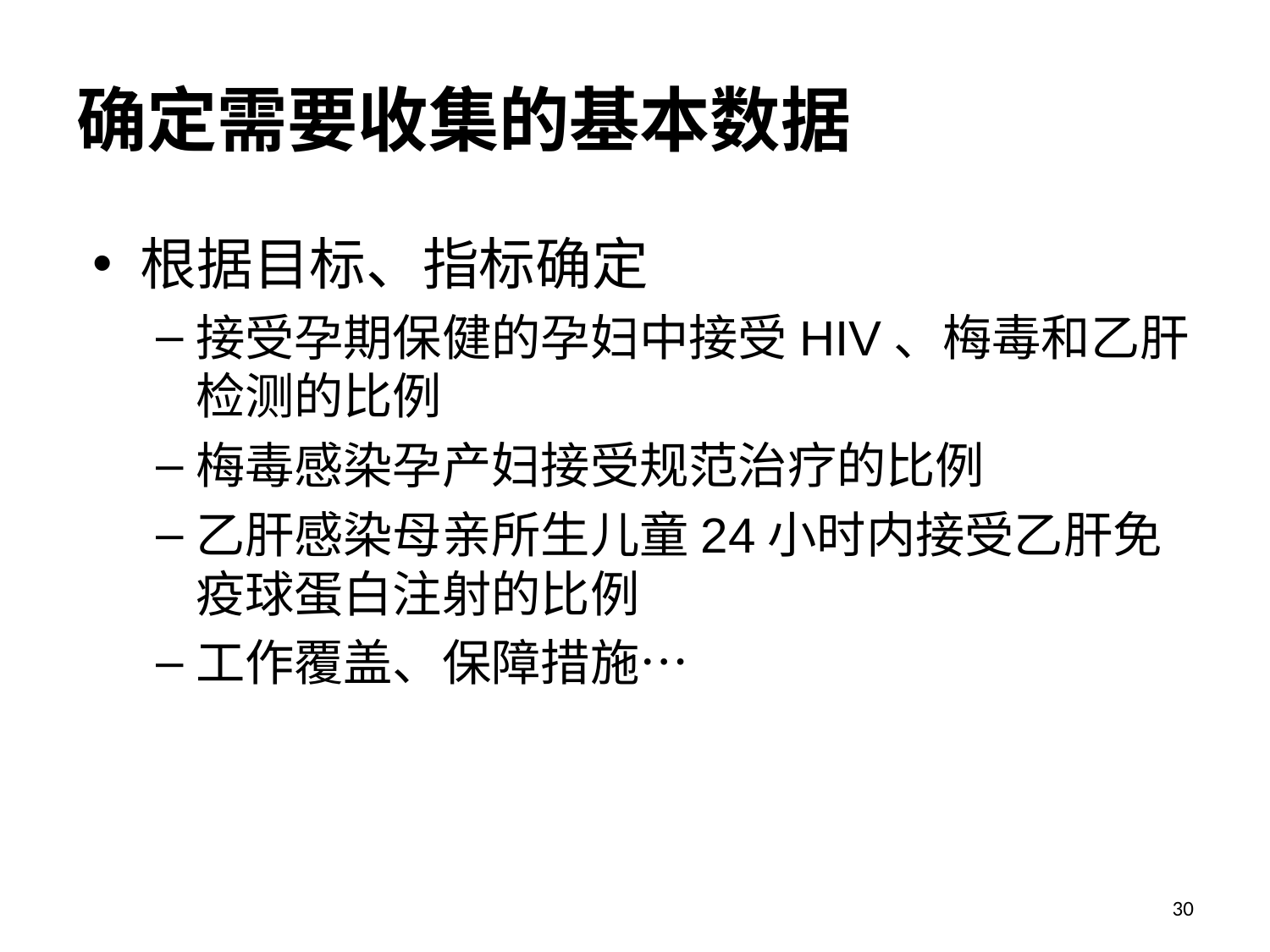

# 确定需要收集的基本数据
根据目标、指标确定
接受孕期保健的孕妇中接受HIV、梅毒和乙肝检测的比例
梅毒感染孕产妇接受规范治疗的比例
乙肝感染母亲所生儿童24小时内接受乙肝免疫球蛋白注射的比例
工作覆盖、保障措施…
30